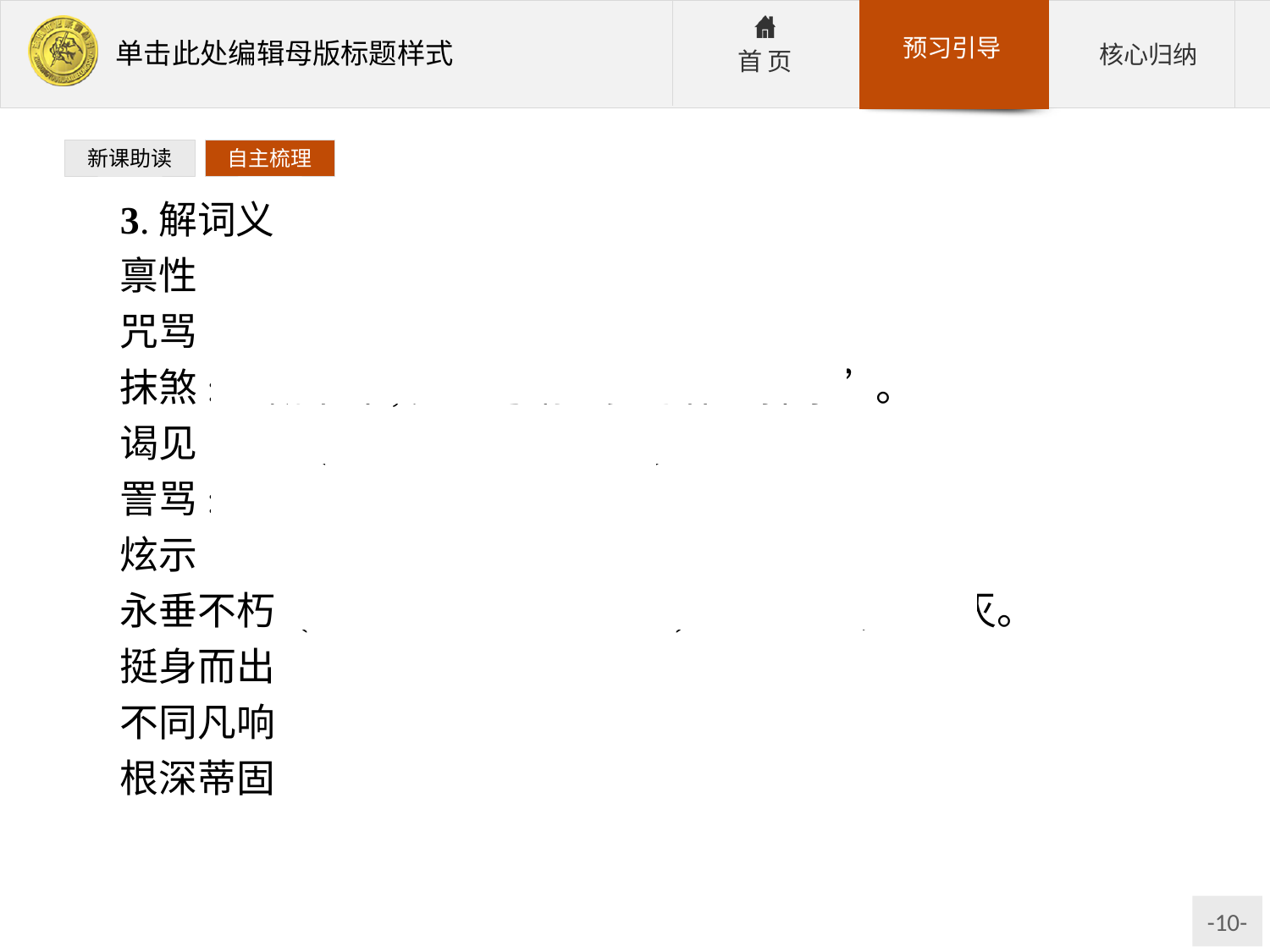

新课助读
自主梳理
3.解词义
禀性:性格。
咒骂:用恶毒的话骂。
抹煞:一概不计;完全勾销。多写作“抹杀”。
谒见:进见(地位或辈分高的人)。
詈骂:责骂。
炫示:故意在人前卖弄、显示。
永垂不朽:(姓名、事迹、精神等)永远流传,不磨灭。
挺身而出:形容不避艰险,勇敢地站出来。
不同凡响:形容事物(多指文艺作品)不平凡。
根深蒂固:比喻基础牢固,不容易动摇。